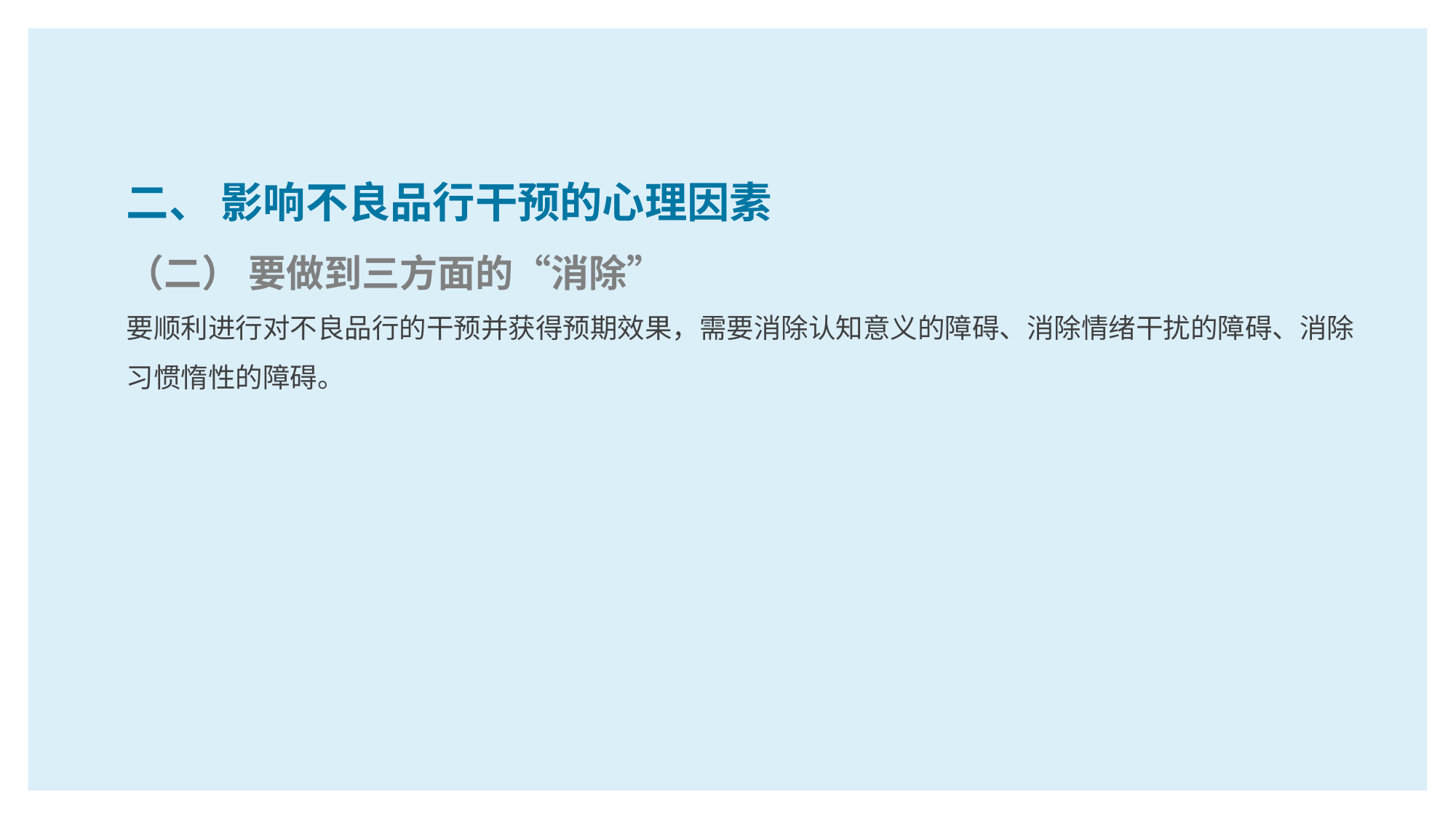

二、 影响不良品行干预的心理因素
（二） 要做到三方面的“消除”
要顺利进行对不良品行的干预并获得预期效果，需要消除认知意义的障碍、消除情绪干扰的障碍、消除习惯惰性的障碍。